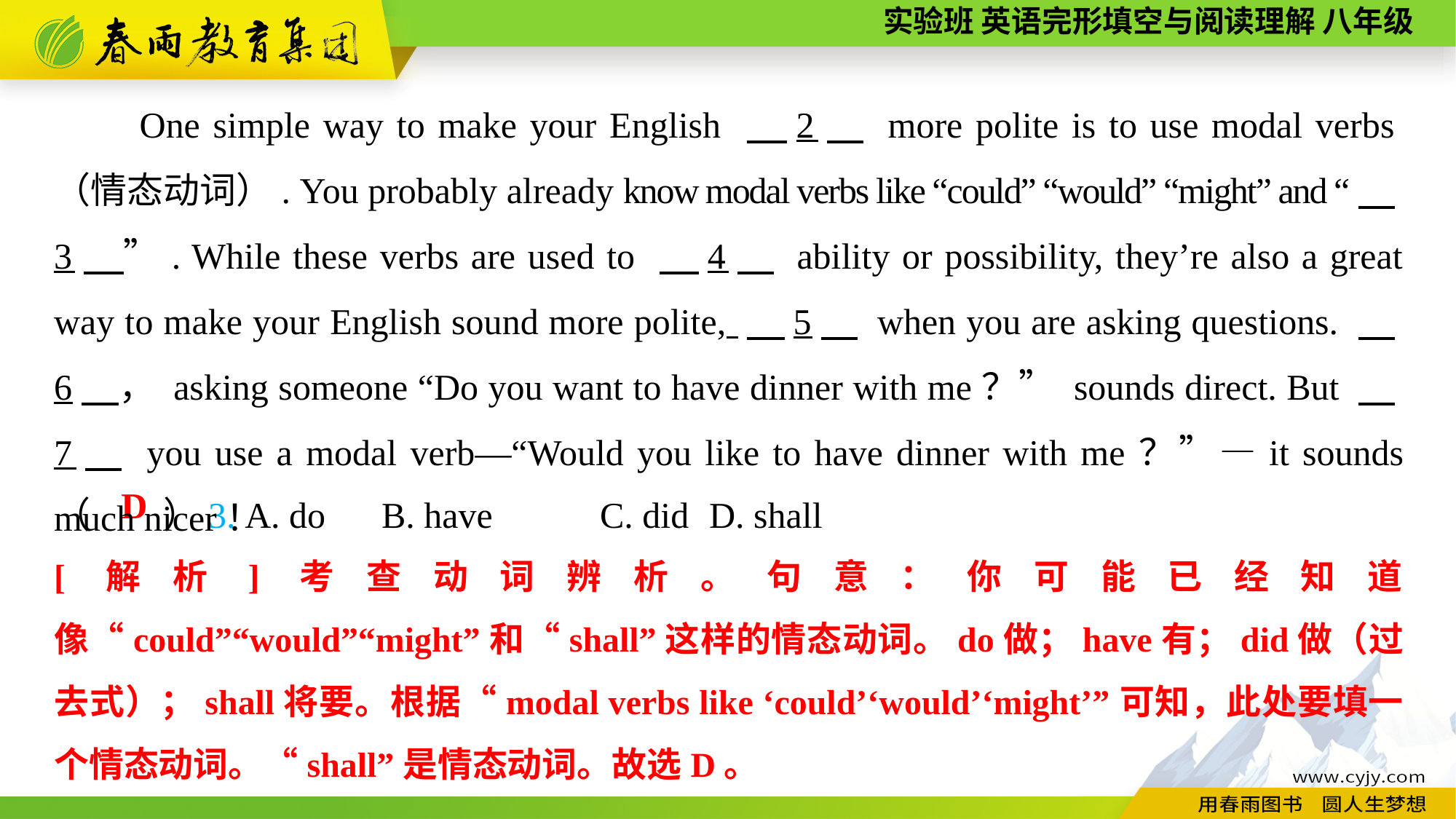

One simple way to make your English 　2　 more polite is to use modal verbs（情态动词）. You probably already know modal verbs like “could” “would” “might” and “　3　”. While these verbs are used to 　4　 ability or possibility, they’re also a great way to make your English sound more polite, 　5　 when you are asking questions. 　6　， asking someone “Do you want to have dinner with me？” sounds direct. But 　7　 you use a modal verb—“Would you like to have dinner with me？”—it sounds much nicer！
（　　）3. A. do	B. have	C. did	D. shall
D
[解析]考查动词辨析。句意：你可能已经知道像“could”“would”“might”和“shall”这样的情态动词。do做；have有；did做（过去式）；shall将要。根据“modal verbs like ‘could’‘would’‘might’”可知，此处要填一个情态动词。“shall”是情态动词。故选D。